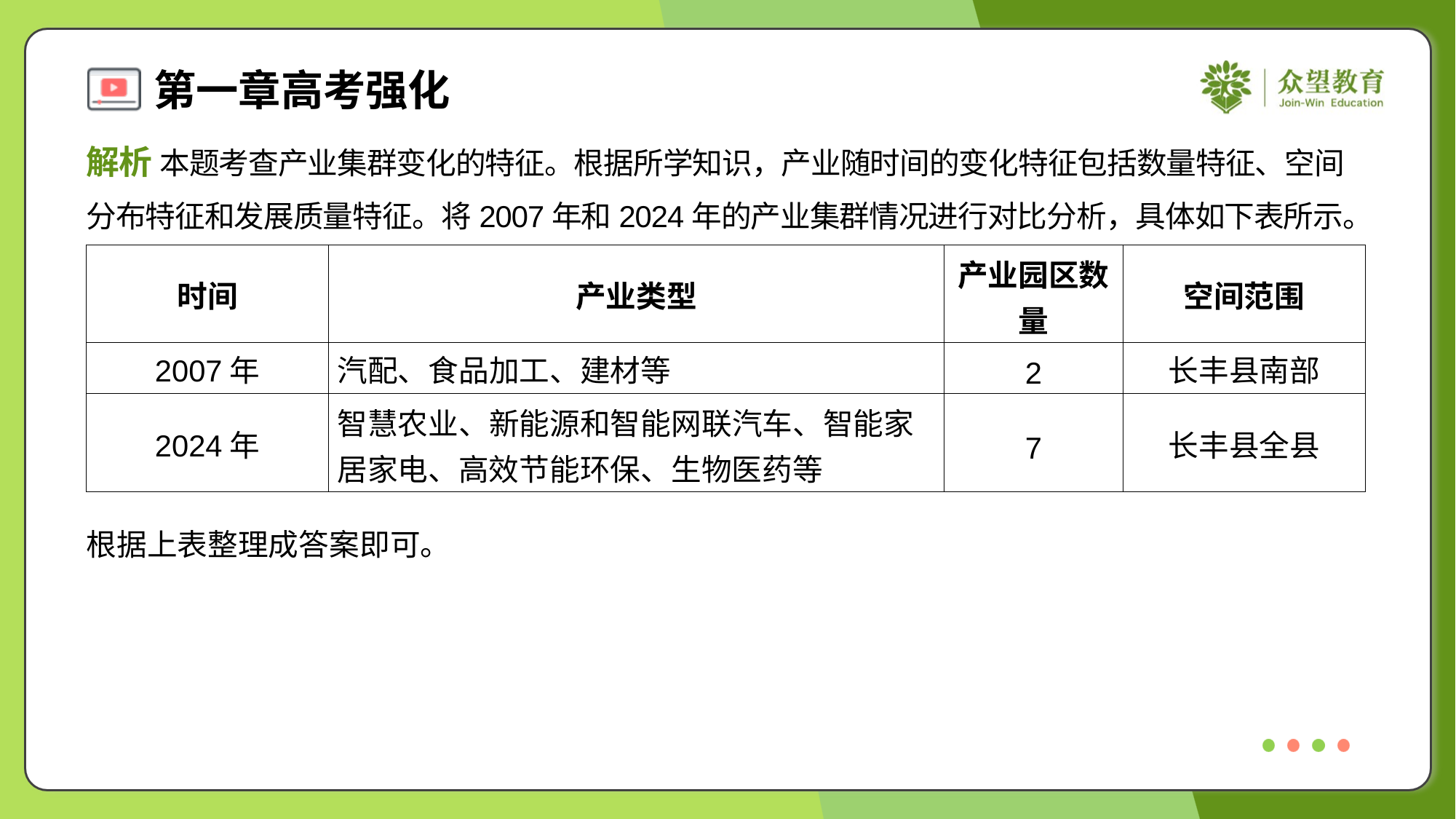

解析 本题考查产业集群变化的特征。根据所学知识，产业随时间的变化特征包括数量特征、空间
分布特征和发展质量特征。将2007年和2024年的产业集群情况进行对比分析，具体如下表所示。
| 时间 | 产业类型 | 产业园区数 量 | 空间范围 |
| --- | --- | --- | --- |
| 2007年 | 汽配、食品加工、建材等 | 2 | 长丰县南部 |
| 2024年 | 智慧农业、新能源和智能网联汽车、智能家 居家电、高效节能环保、生物医药等 | 7 | 长丰县全县 |
根据上表整理成答案即可。